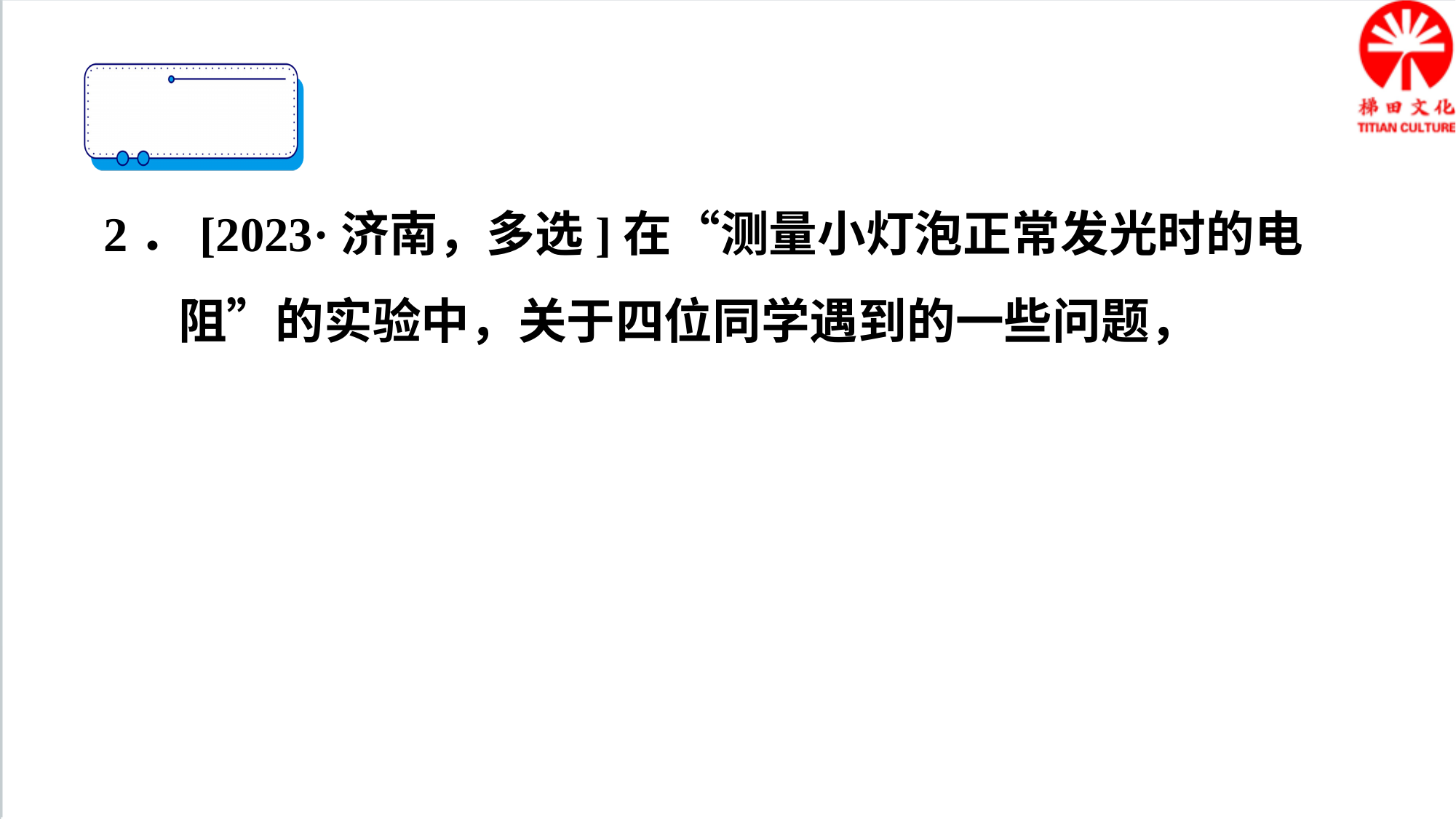

2．[2023·济南，多选]在“测量小灯泡正常发光时的电阻”的实验中，关于四位同学遇到的一些问题，